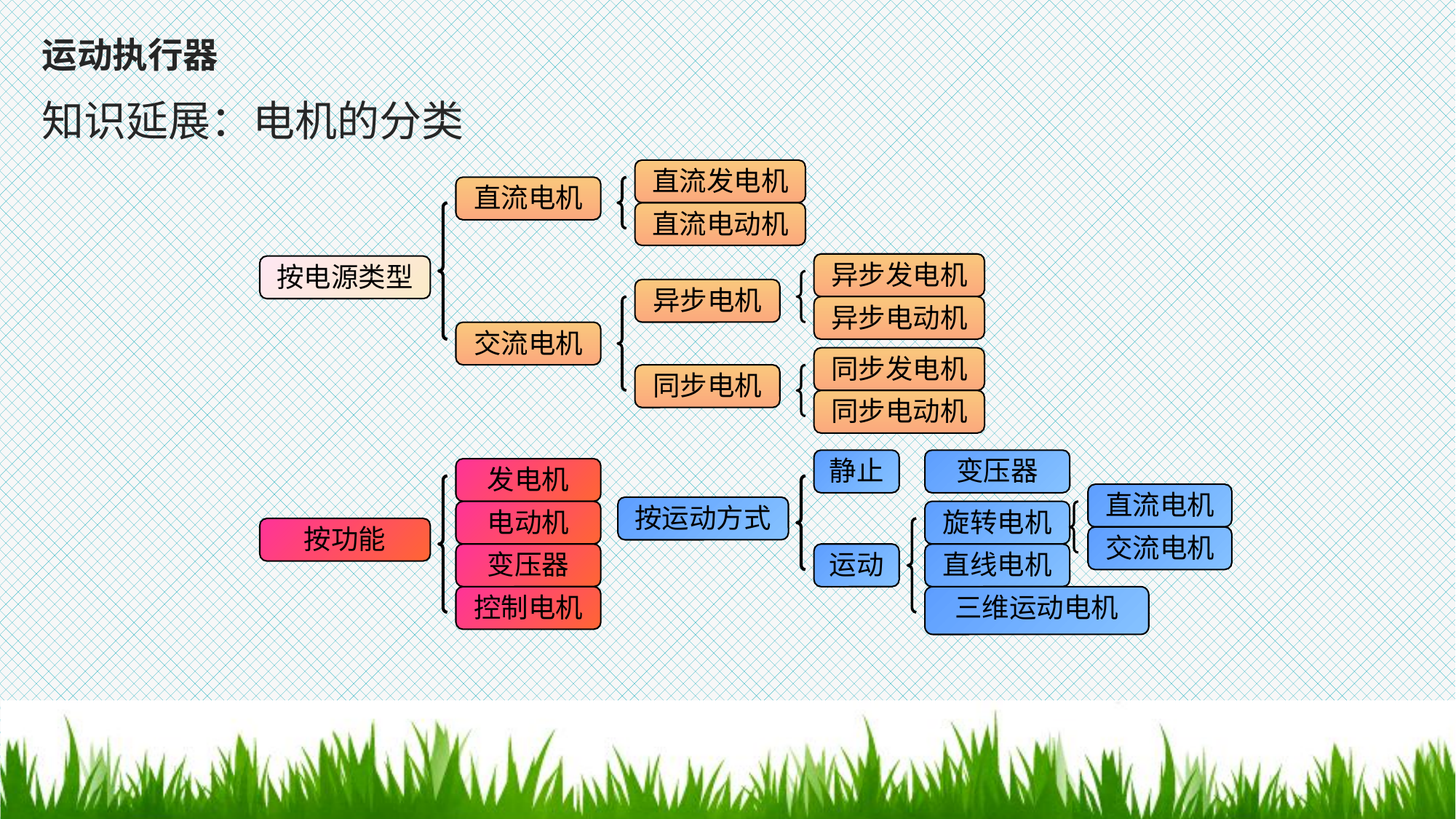

# 运动执行器
知识延展：电机的分类
直流发电机
直流电机

直流电动机
异步发电机
按电源类型

异步电机
异步电动机

交流电机
同步发电机
同步电机

同步电动机
静止
变压器
发电机

直流电机
按运动方式
电动机
旋转电机

按功能

交流电机
变压器
运动
直线电机
控制电机
三维运动电机